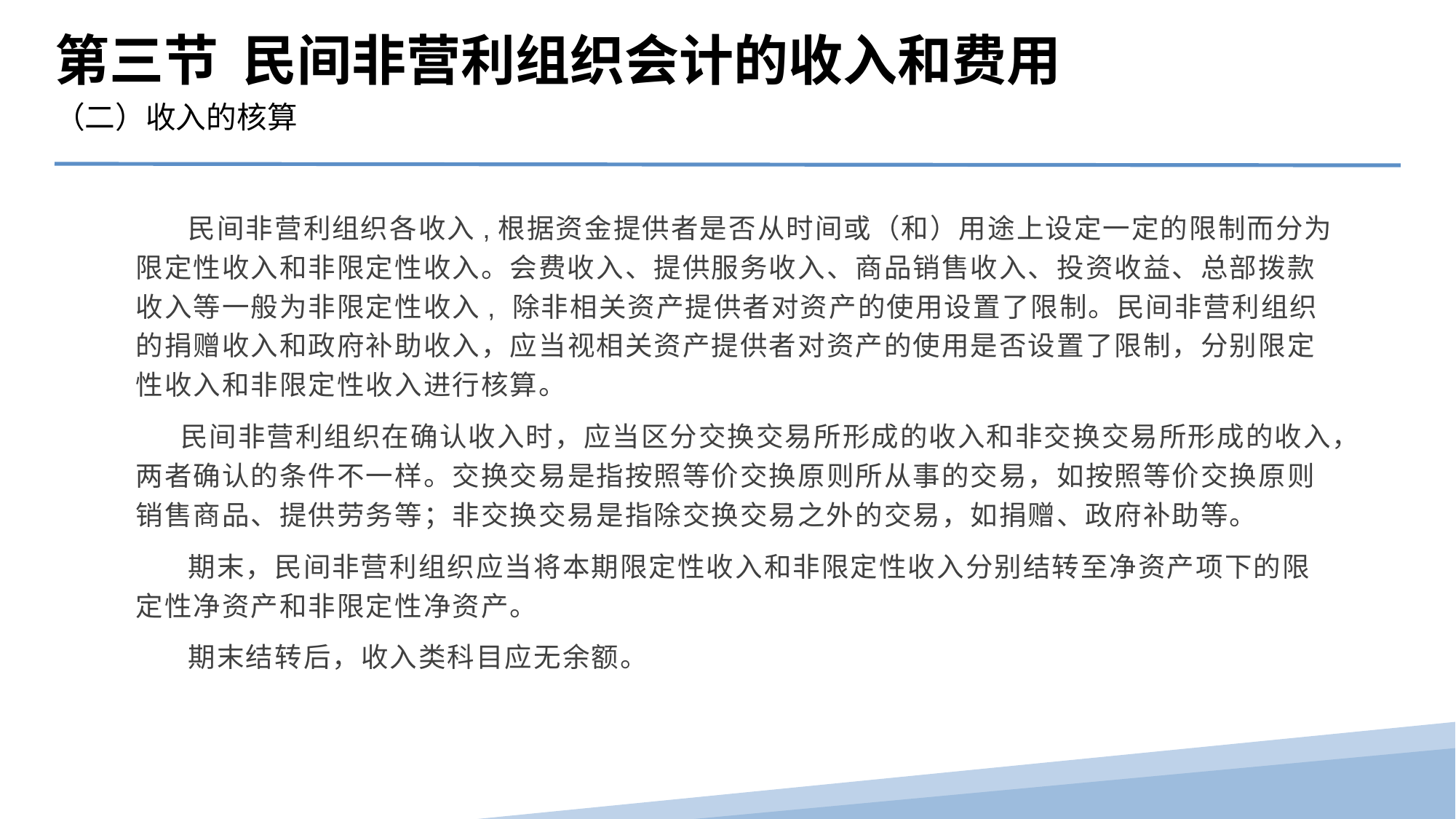

第三节  民间非营利组织会计的收入和费用
（二）收入的核算
      民间非营利组织各收入,根据资金提供者是否从时间或（和）用途上设定一定的限制而分为限定性收入和非限定性收入。会费收入、提供服务收入、商品销售收入、投资收益、总部拨款收入等一般为非限定性收入, 除非相关资产提供者对资产的使用设置了限制。民间非营利组织的捐赠收入和政府补助收入，应当视相关资产提供者对资产的使用是否设置了限制，分别限定性收入和非限定性收入进行核算。
     民间非营利组织在确认收入时，应当区分交换交易所形成的收入和非交换交易所形成的收入，两者确认的条件不一样。交换交易是指按照等价交换原则所从事的交易，如按照等价交换原则销售商品、提供劳务等；非交换交易是指除交换交易之外的交易，如捐赠、政府补助等。
      期末，民间非营利组织应当将本期限定性收入和非限定性收入分别结转至净资产项下的限定性净资产和非限定性净资产。
      期末结转后，收入类科目应无余额。